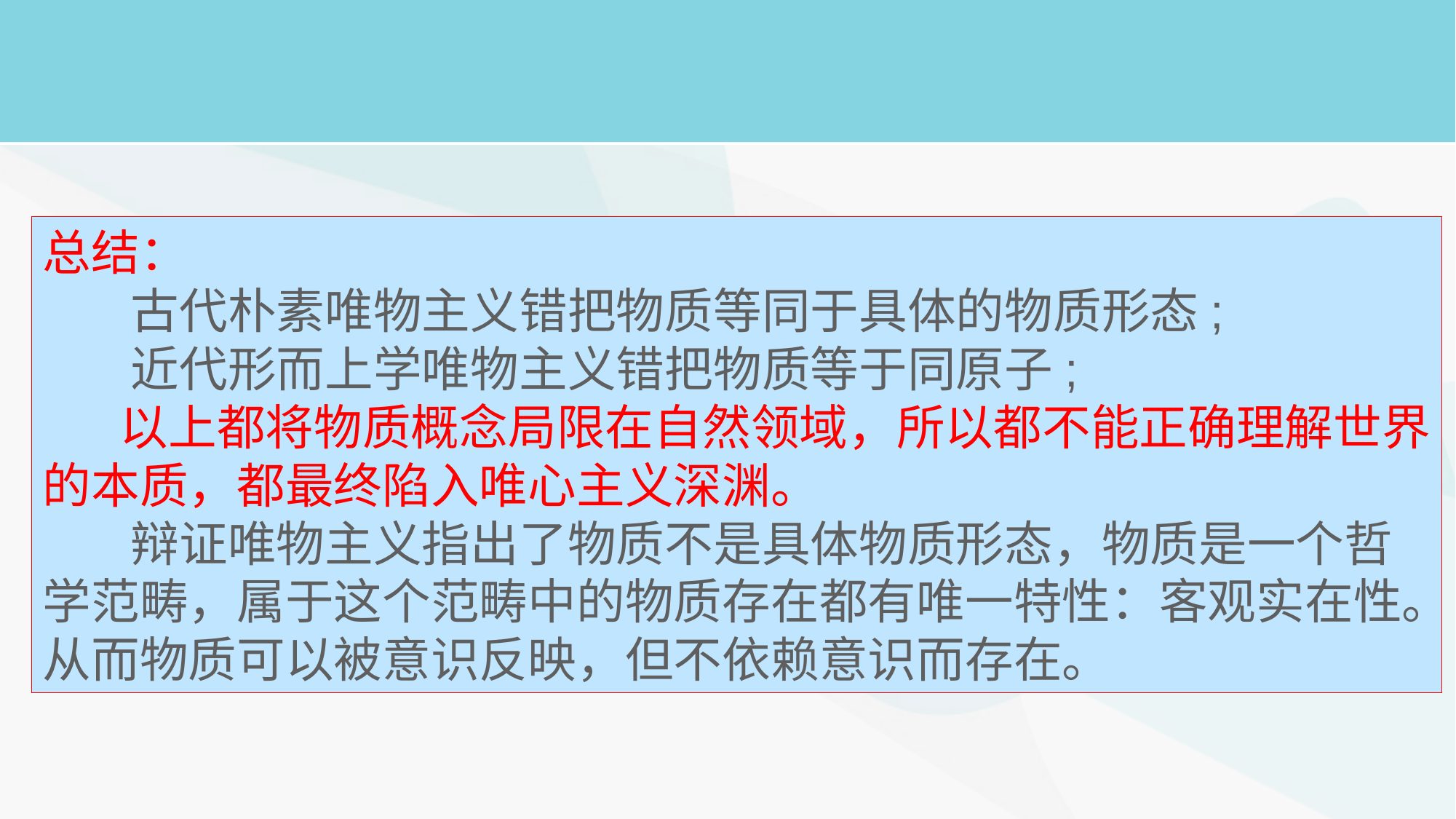

总结：
       古代朴素唯物主义错把物质等同于具体的物质形态;
       近代形而上学唯物主义错把物质等于同原子;
      以上都将物质概念局限在自然领域，所以都不能正确理解世界的本质，都最终陷入唯心主义深渊。
       辩证唯物主义指出了物质不是具体物质形态，物质是一个哲学范畴，属于这个范畴中的物质存在都有唯一特性：客观实在性。从而物质可以被意识反映，但不依赖意识而存在。